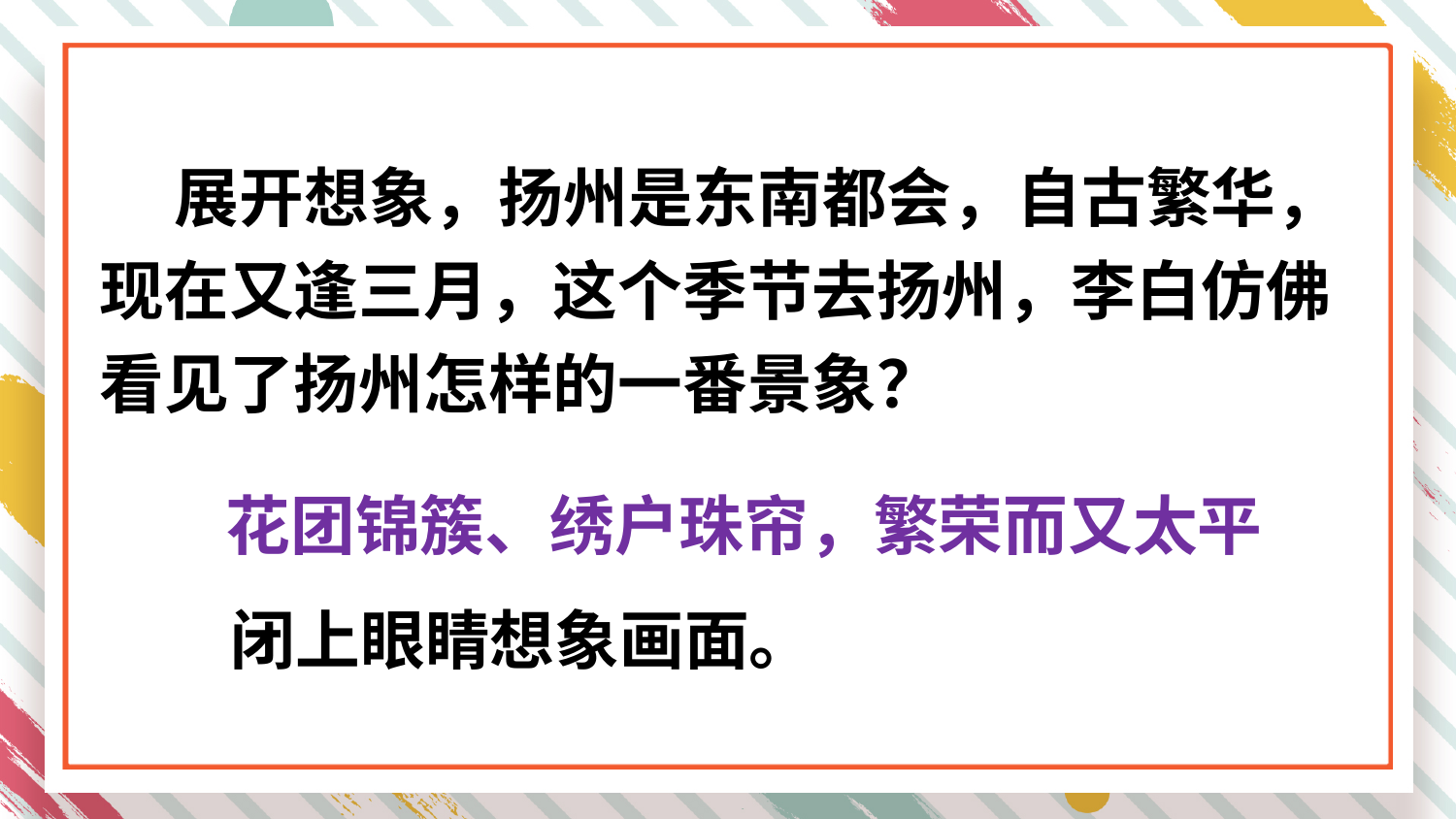

展开想象，扬州是东南都会，自古繁华，现在又逢三月，这个季节去扬州，李白仿佛看见了扬州怎样的一番景象？
花团锦簇、绣户珠帘，繁荣而又太平
闭上眼睛想象画面。